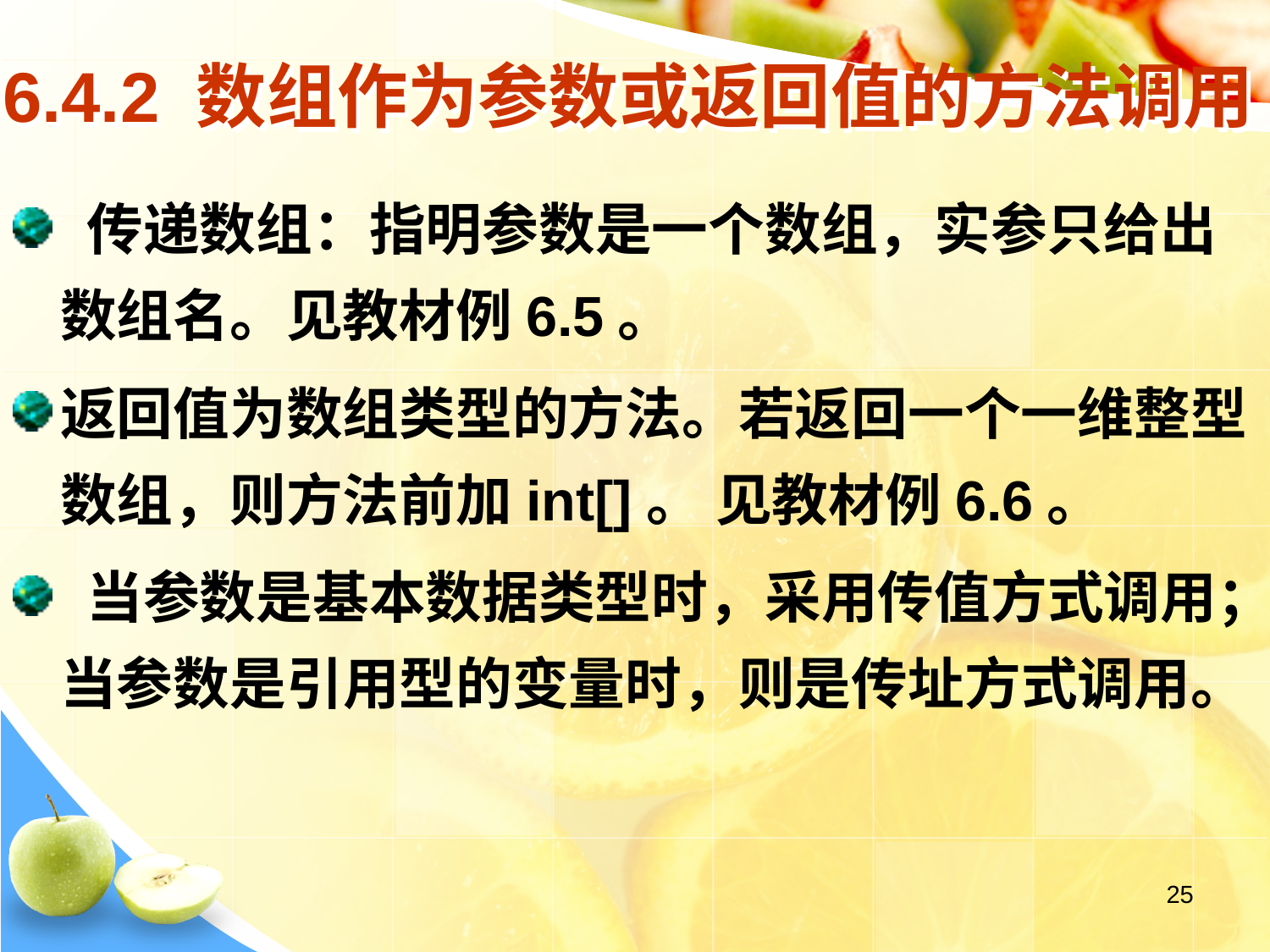

# 6.4.2 数组作为参数或返回值的方法调用
 传递数组：指明参数是一个数组，实参只给出数组名。见教材例6.5。
返回值为数组类型的方法。若返回一个一维整型数组，则方法前加int[]。 见教材例6.6。
 当参数是基本数据类型时，采用传值方式调用；当参数是引用型的变量时，则是传址方式调用。

25